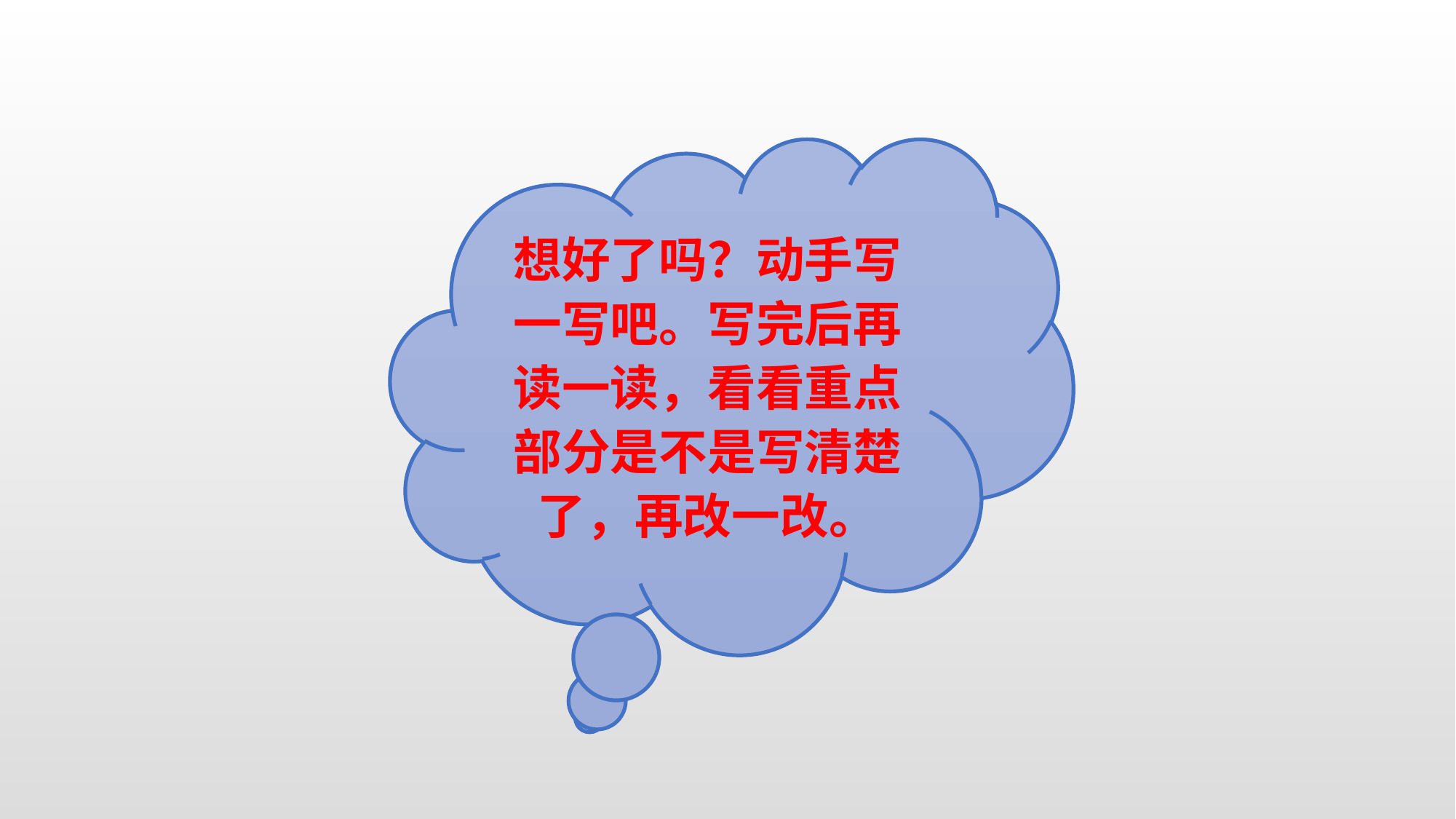

想好了吗？动手写一写吧。写完后再读一读，看看重点部分是不是写清楚了，再改一改。